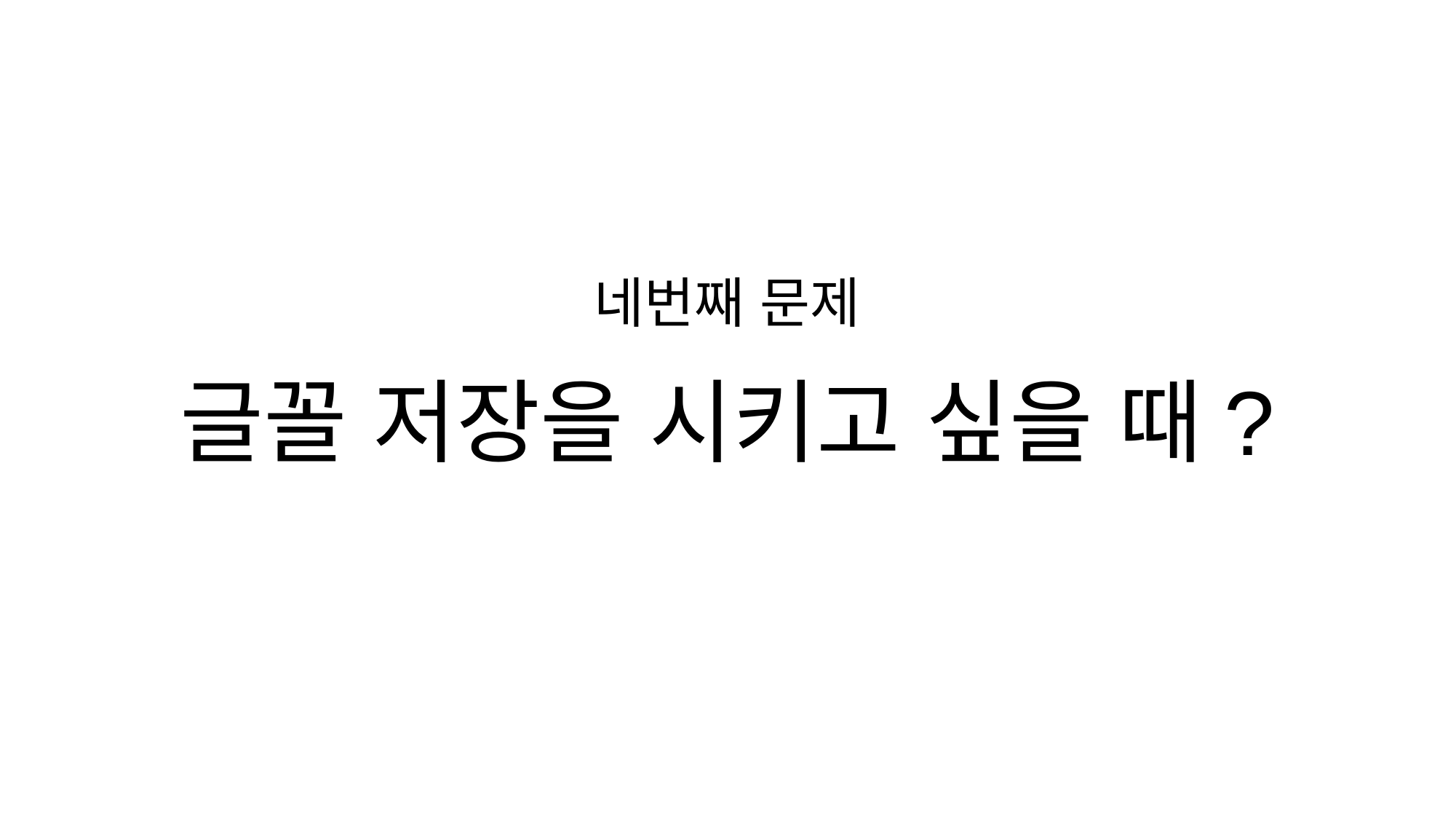

네번째 문제
글꼴 저장을 시키고 싶을 때?